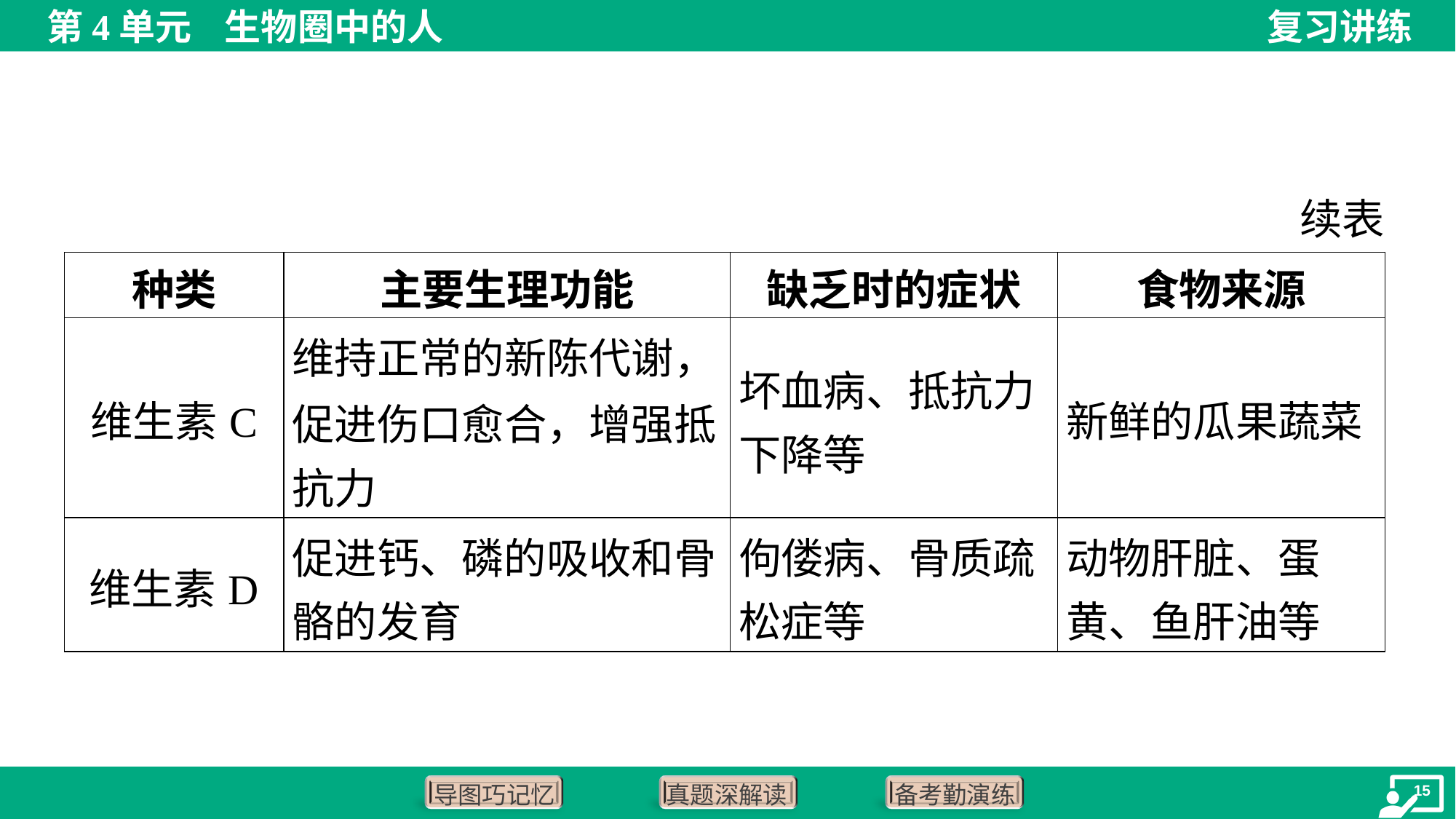

续表
| 种类 | 主要生理功能 | 缺乏时的症状 | 食物来源 |
| --- | --- | --- | --- |
| 维生素C | 维持正常的新陈代谢， 促进伤口愈合，增强抵 抗力 | 坏血病、抵抗力 下降等 | 新鲜的瓜果蔬菜 |
| 维生素D | 促进钙、磷的吸收和骨 骼的发育 | 佝偻病、骨质疏 松症等 | 动物肝脏、蛋 黄、鱼肝油等 |